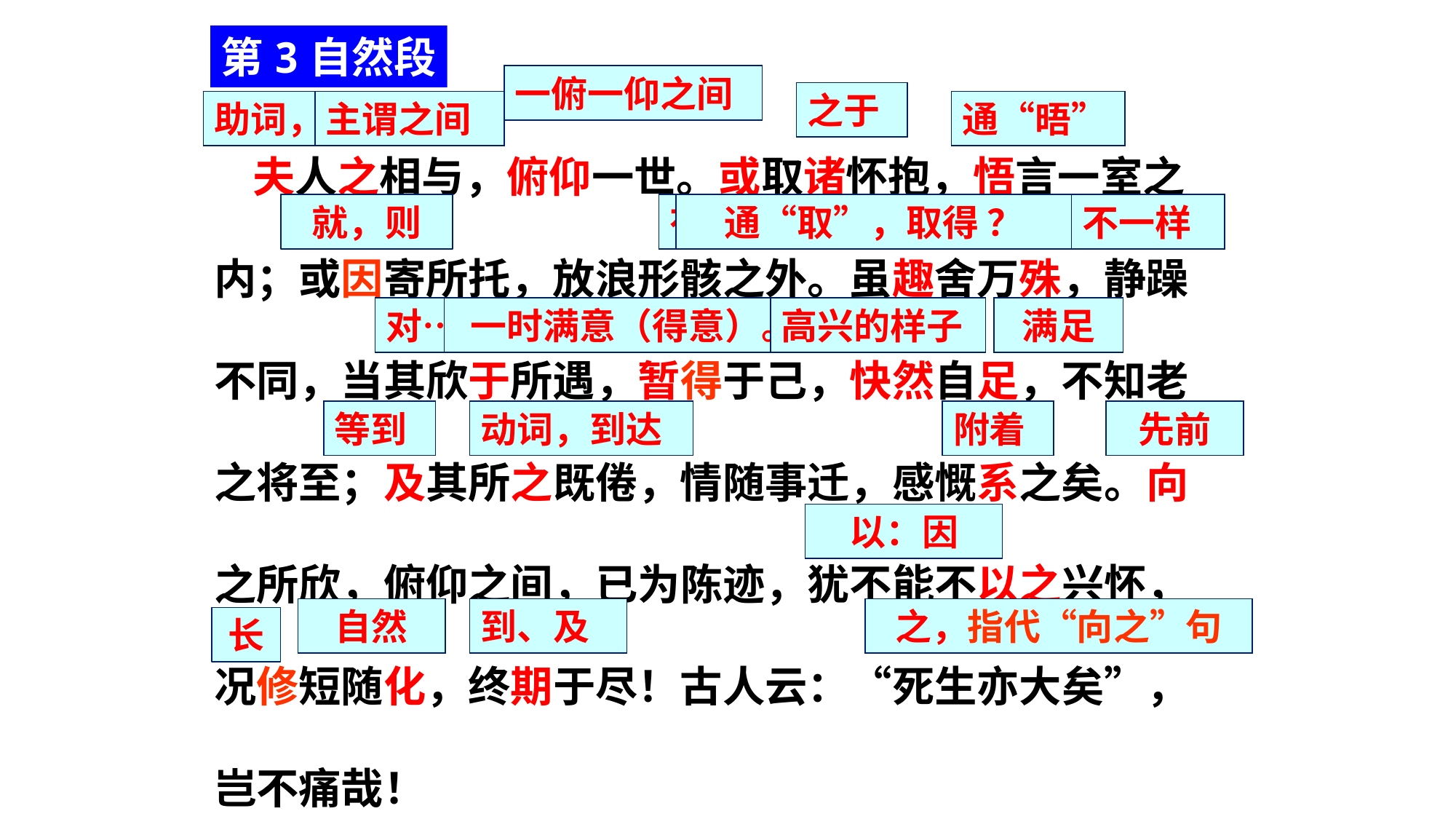

第3自然段
一俯一仰之间
之于
助词，引起下文
主谓之间
通“晤”
   夫人之相与，俯仰一世。或取诸怀抱，悟言一室之内；或因寄所托，放浪形骸之外。虽趣舍万殊，静躁不同，当其欣于所遇，暂得于己，快然自足，不知老之将至；及其所之既倦，情随事迁，感慨系之矣。向之所欣，俯仰之间，已为陈迹，犹不能不以之兴怀，况修短随化，终期于尽！古人云：“死生亦大矣”，岂不痛哉！
就，则
有的人
通“取”，取得 ？
不一样
对…事情
一时满意（得意）。
高兴的样子
满足
等到
动词，到达
附着
先前
以：因
自然
到、及
之，指代“向之”句
长